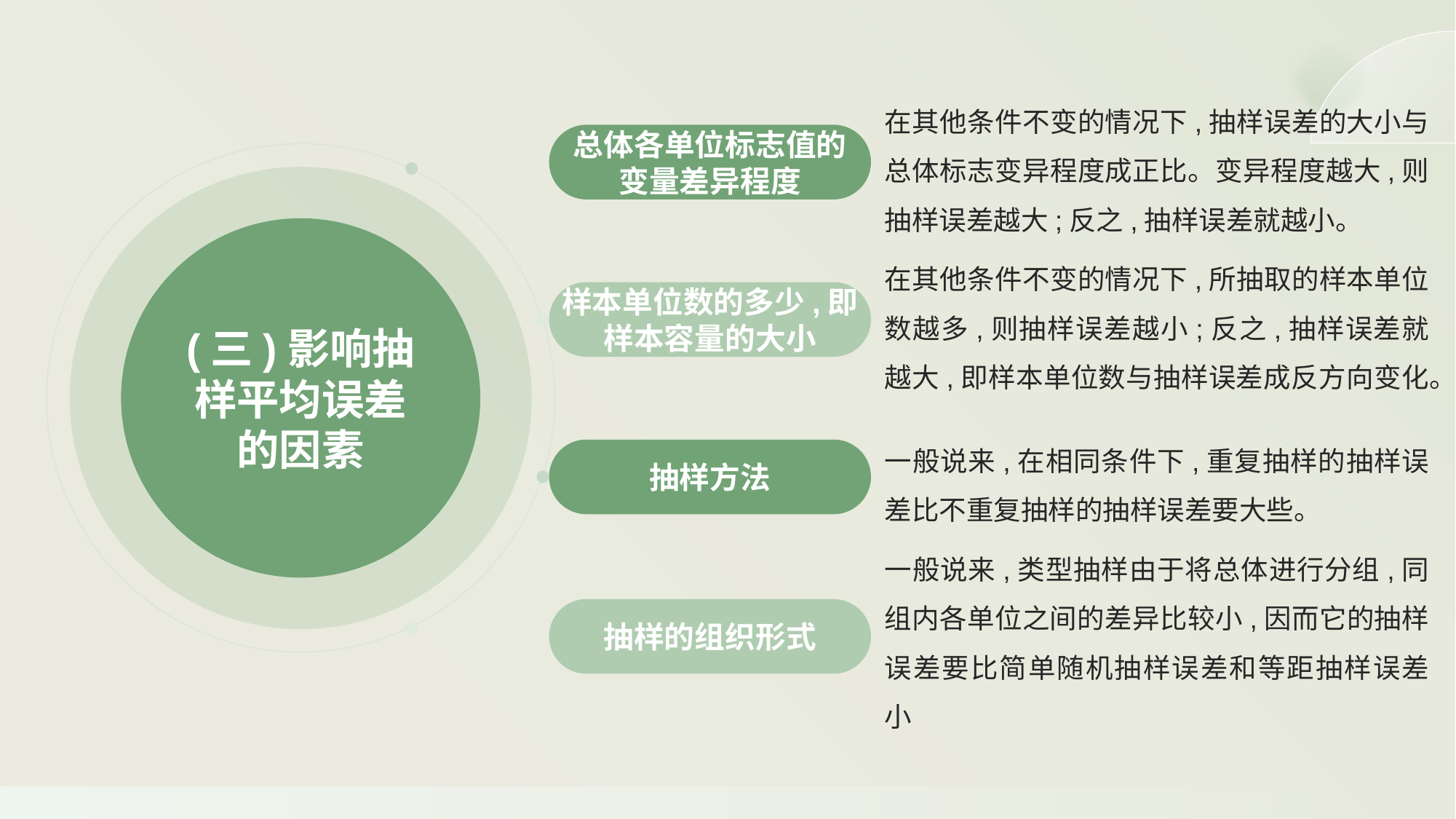

在其他条件不变的情况下,抽样误差的大小与总体标志变异程度成正比。变异程度越大,则抽样误差越大;反之,抽样误差就越小。
总体各单位标志值的变量差异程度

(三)影响抽样平均误差的因素
在其他条件不变的情况下,所抽取的样本单位数越多,则抽样误差越小;反之,抽样误差就越大,即样本单位数与抽样误差成反方向变化。
样本单位数的多少,即样本容量的大小

一般说来,在相同条件下,重复抽样的抽样误差比不重复抽样的抽样误差要大些。
抽样方法

一般说来,类型抽样由于将总体进行分组,同组内各单位之间的差异比较小,因而它的抽样误差要比简单随机抽样误差和等距抽样误差小
抽样的组织形式